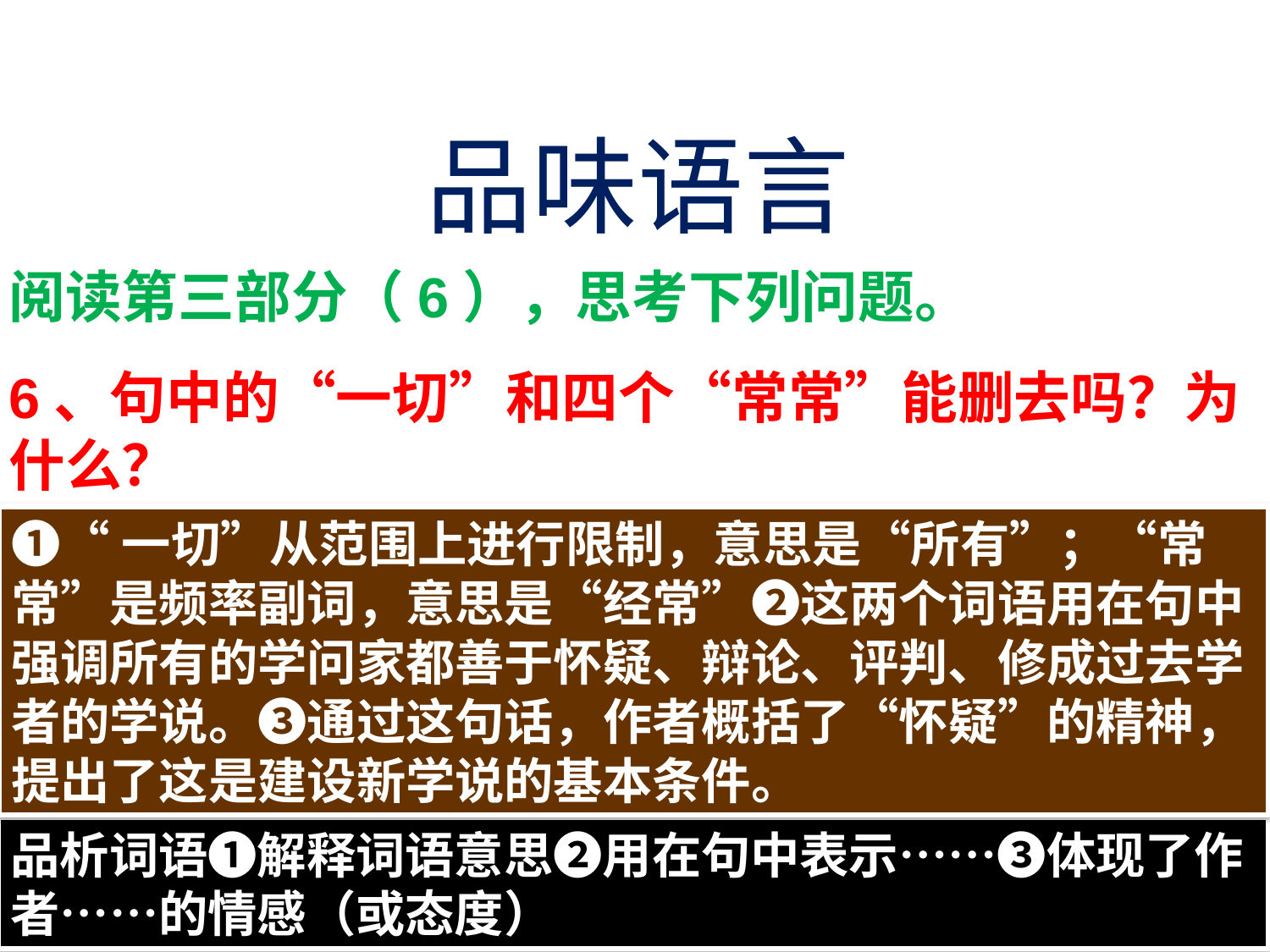

品味语言
阅读第三部分（6），思考下列问题。
6、句中的“一切”和四个“常常”能删去吗？为什么？
        一切学问家，不但对于流俗传说，就是对于过去学者的学说也常常抱怀疑的态度，常常和书中的学说辩论，常常评判书中的学说，常常修正书中的学说:要这样才能有更新更善的学说产生。
❶“一切”从范围上进行限制，意思是“所有”；“常常”是频率副词，意思是“经常”❷这两个词语用在句中强调所有的学问家都善于怀疑、辩论、评判、修成过去学者的学说。❸通过这句话，作者概括了“怀疑”的精神，提出了这是建设新学说的基本条件。
品析词语❶解释词语意思❷用在句中表示……❸体现了作者……的情感（或态度）